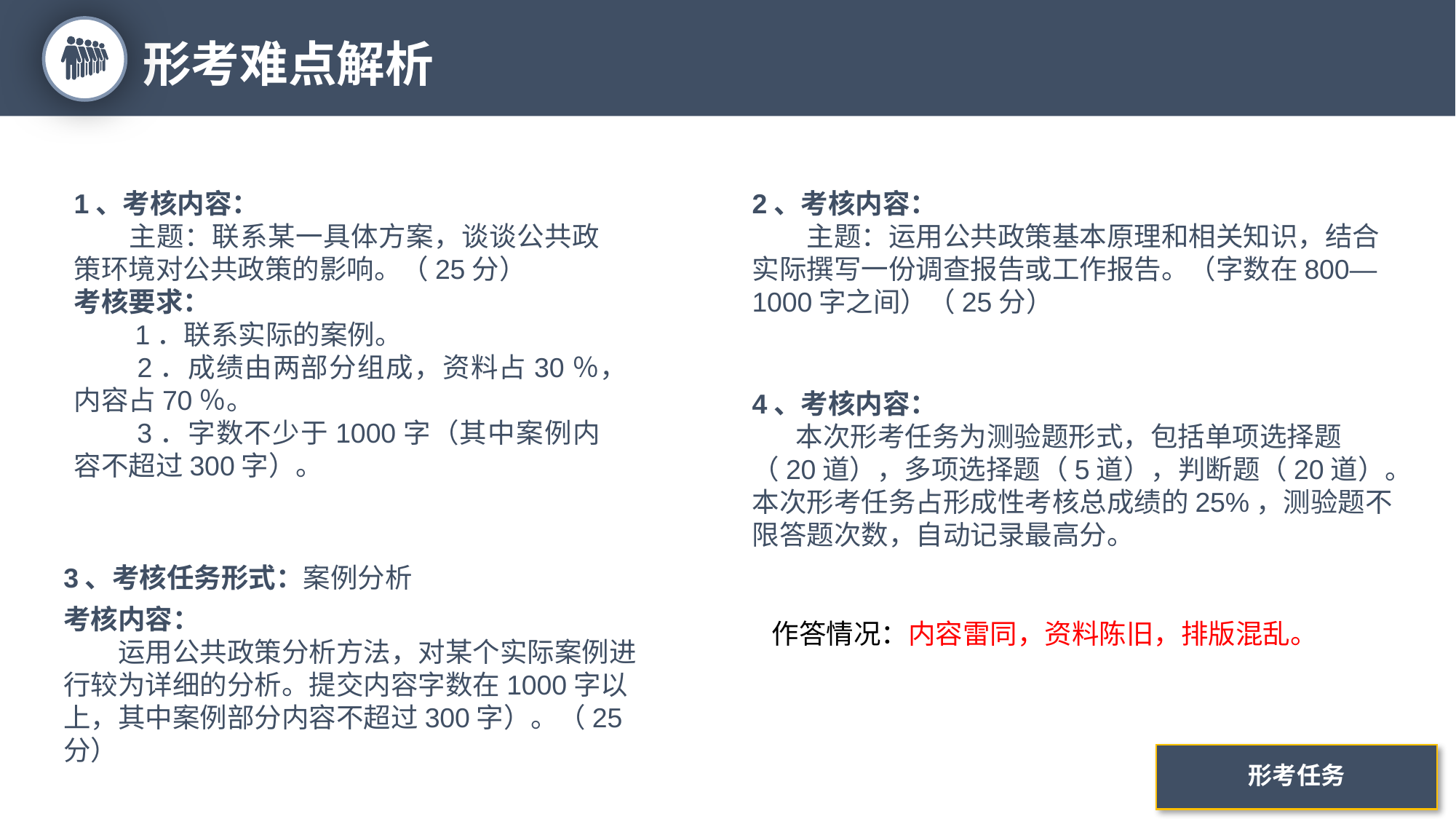

形考难点解析

5
1、考核内容：
　　主题：联系某一具体方案，谈谈公共政策环境对公共政策的影响。（25分）
考核要求：
　　1．联系实际的案例。
　　2．成绩由两部分组成，资料占30％，内容占70％。
　　3．字数不少于1000字（其中案例内容不超过300字）。
2、考核内容：
　　主题：运用公共政策基本原理和相关知识，结合实际撰写一份调查报告或工作报告。（字数在800—1000字之间）（25分）
4、考核内容：
      本次形考任务为测验题形式，包括单项选择题（20道），多项选择题（5道），判断题（20道）。本次形考任务占形成性考核总成绩的25%，测验题不限答题次数，自动记录最高分。
3、考核任务形式：案例分析
考核内容：
　　运用公共政策分析方法，对某个实际案例进行较为详细的分析。提交内容字数在1000字以上，其中案例部分内容不超过300字）。（25分）
作答情况：内容雷同，资料陈旧，排版混乱。
形考任务